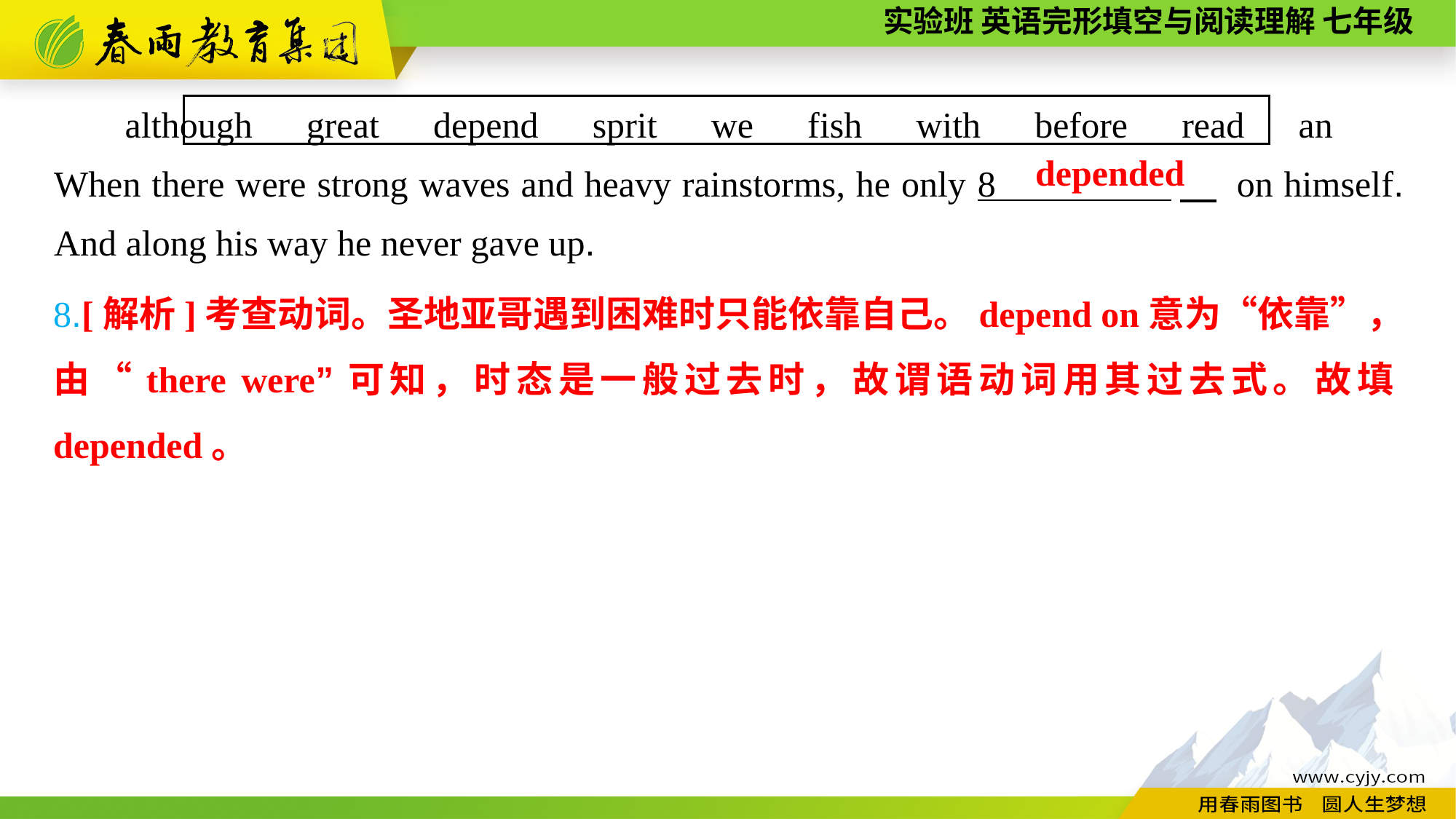

although　great　depend　sprit　we　fish　with　before　read　an
When there were strong waves and heavy rainstorms, he only 8                　 on himself. And along his way he never gave up.

depended
8.[解析]考查动词。圣地亚哥遇到困难时只能依靠自己。depend on意为“依靠”，由“there were”可知，时态是一般过去时，故谓语动词用其过去式。故填depended。